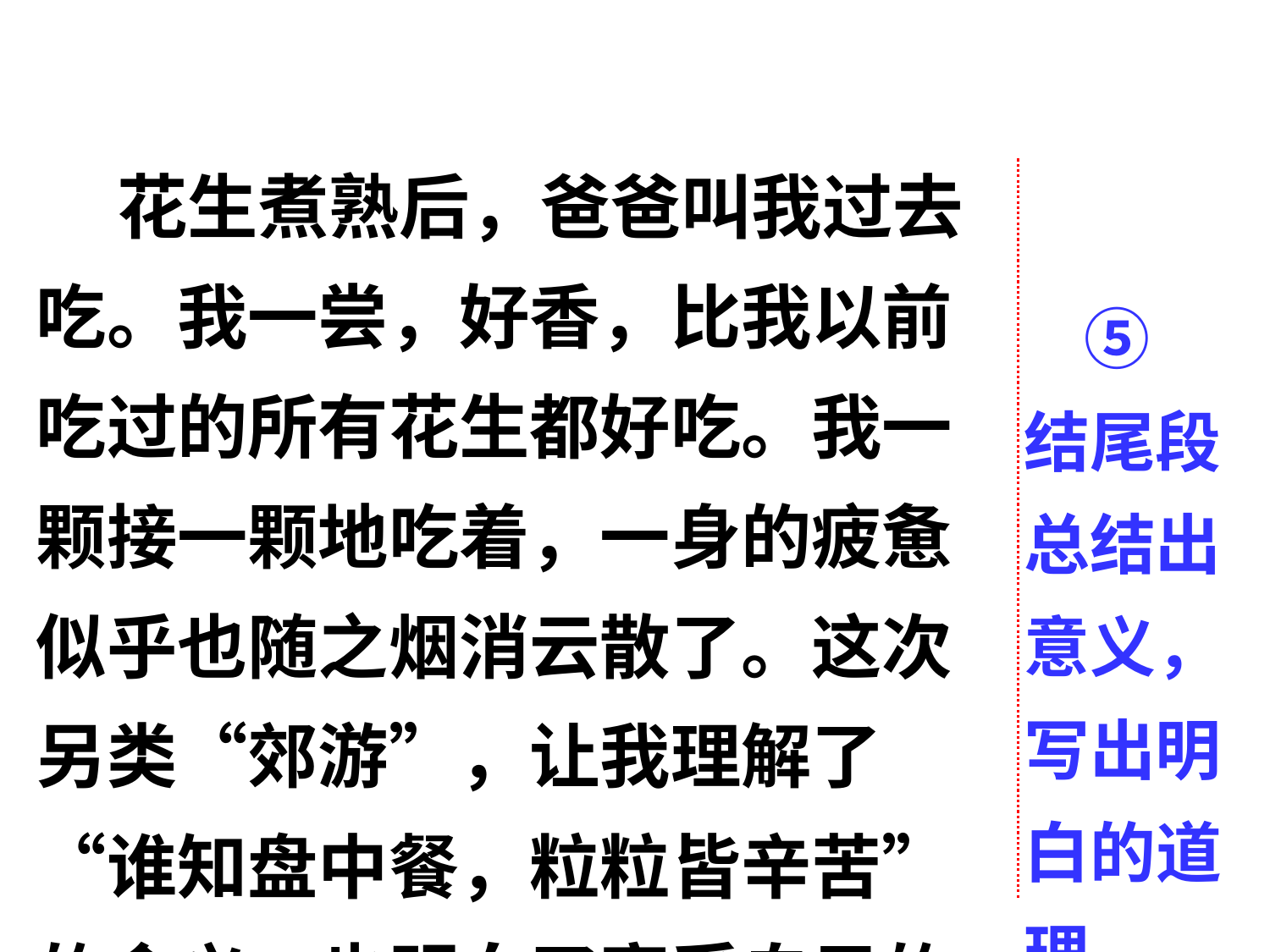

花生煮熟后，爸爸叫我过去吃。我一尝，好香，比我以前吃过的所有花生都好吃。我一颗接一颗地吃着，一身的疲惫似乎也随之烟消云散了。这次另类“郊游”，让我理解了“谁知盘中餐，粒粒皆辛苦”的含义，也明白了享受自己的劳动成果，才是最快乐和最满足的。⑤
    ⑤结尾段总结出意义，写出明白的道理。